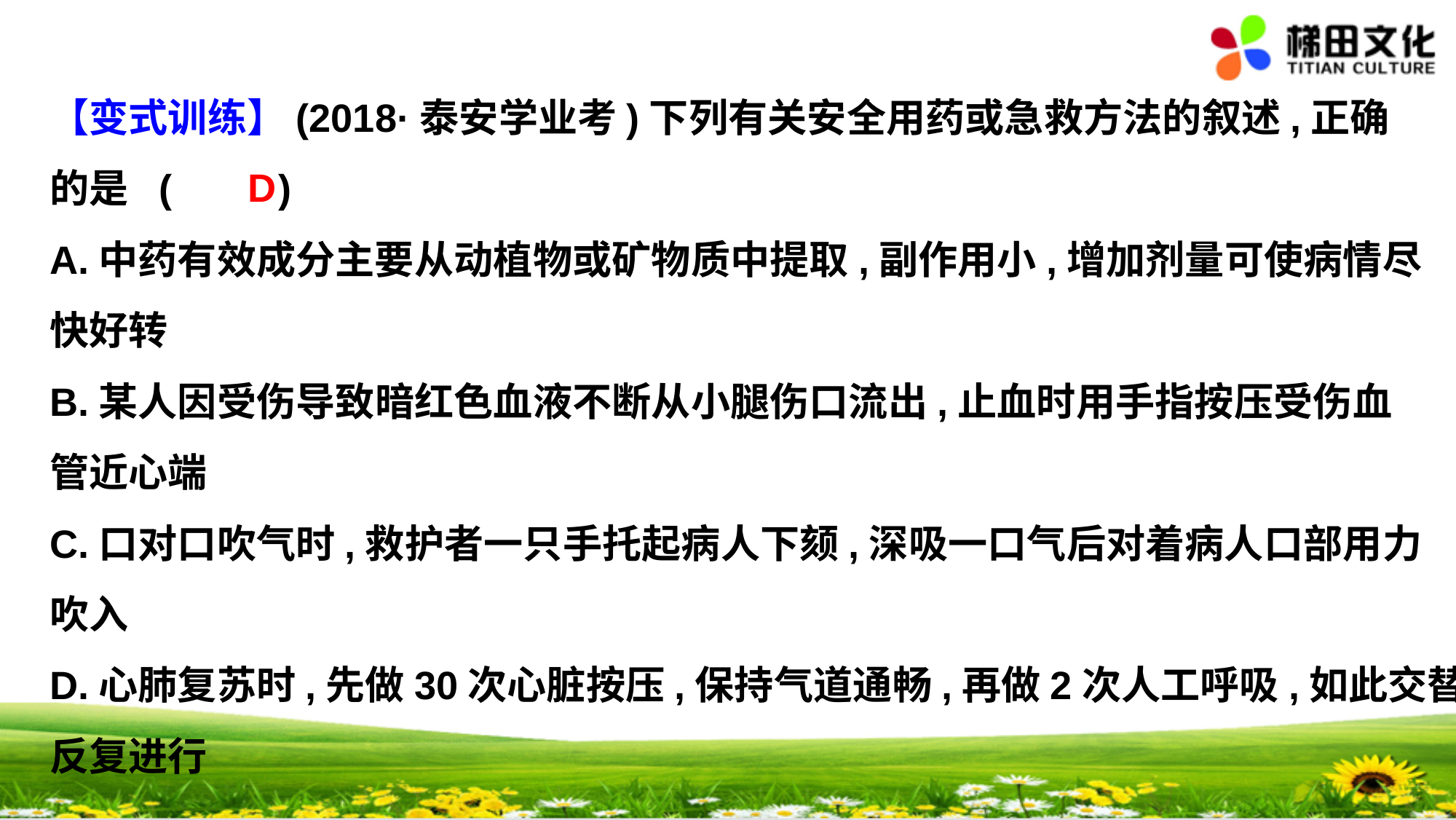

【变式训练】(2018·泰安学业考)下列有关安全用药或急救方法的叙述,正确
的是	(　 　)
A.中药有效成分主要从动植物或矿物质中提取,副作用小,增加剂量可使病情尽
快好转
B.某人因受伤导致暗红色血液不断从小腿伤口流出,止血时用手指按压受伤血
管近心端
C.口对口吹气时,救护者一只手托起病人下颏,深吸一口气后对着病人口部用力
吹入
D.心肺复苏时,先做30次心脏按压,保持气道通畅,再做2次人工呼吸,如此交替
反复进行
D